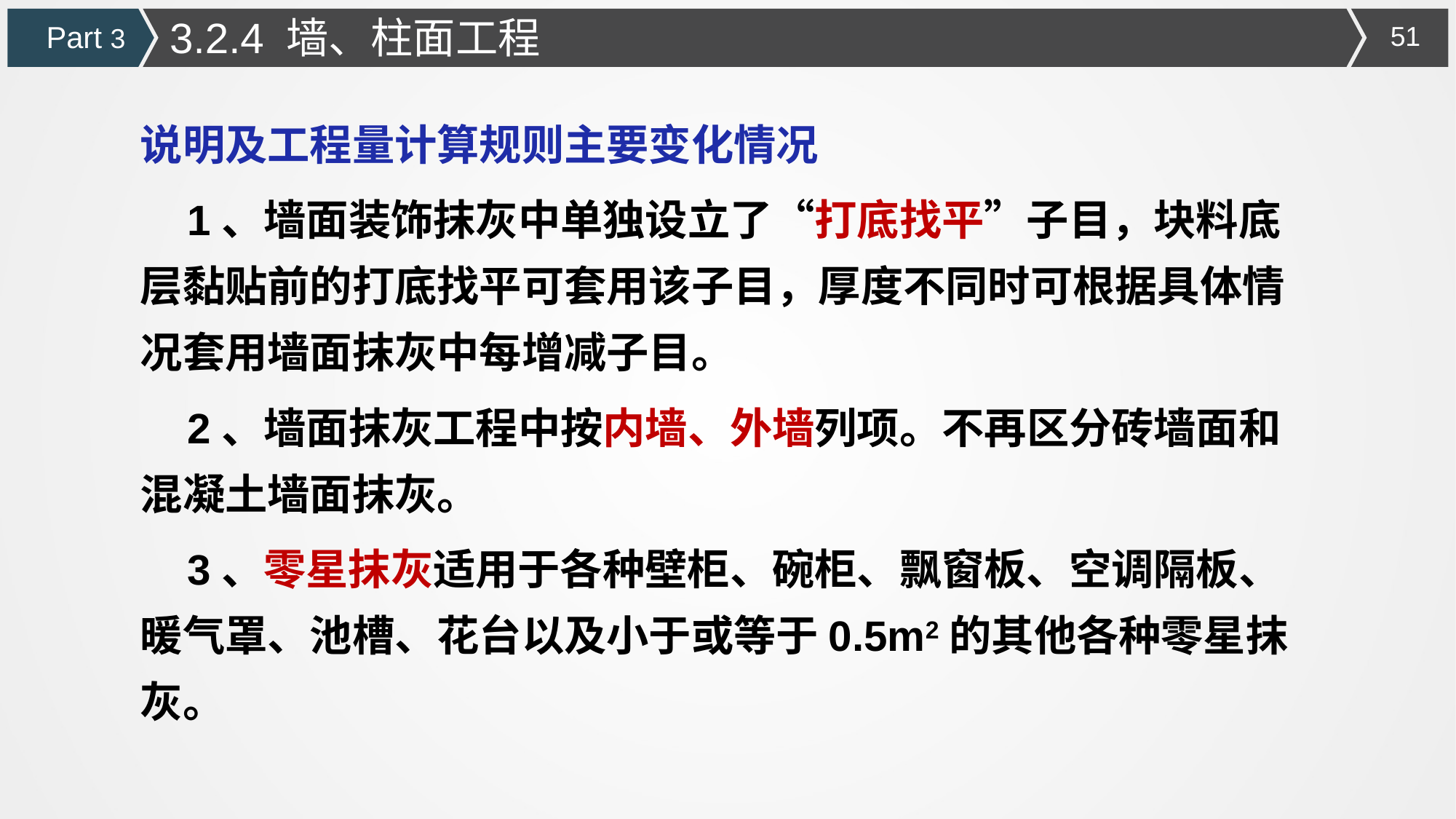

3.2.4 墙、柱面工程
Part 3
说明及工程量计算规则主要变化情况
    1、墙面装饰抹灰中单独设立了“打底找平”子目，块料底层黏贴前的打底找平可套用该子目，厚度不同时可根据具体情况套用墙面抹灰中每增减子目。
    2、墙面抹灰工程中按内墙、外墙列项。不再区分砖墙面和混凝土墙面抹灰。
    3、零星抹灰适用于各种壁柜、碗柜、飘窗板、空调隔板、暖气罩、池槽、花台以及小于或等于0.5m2的其他各种零星抹灰。